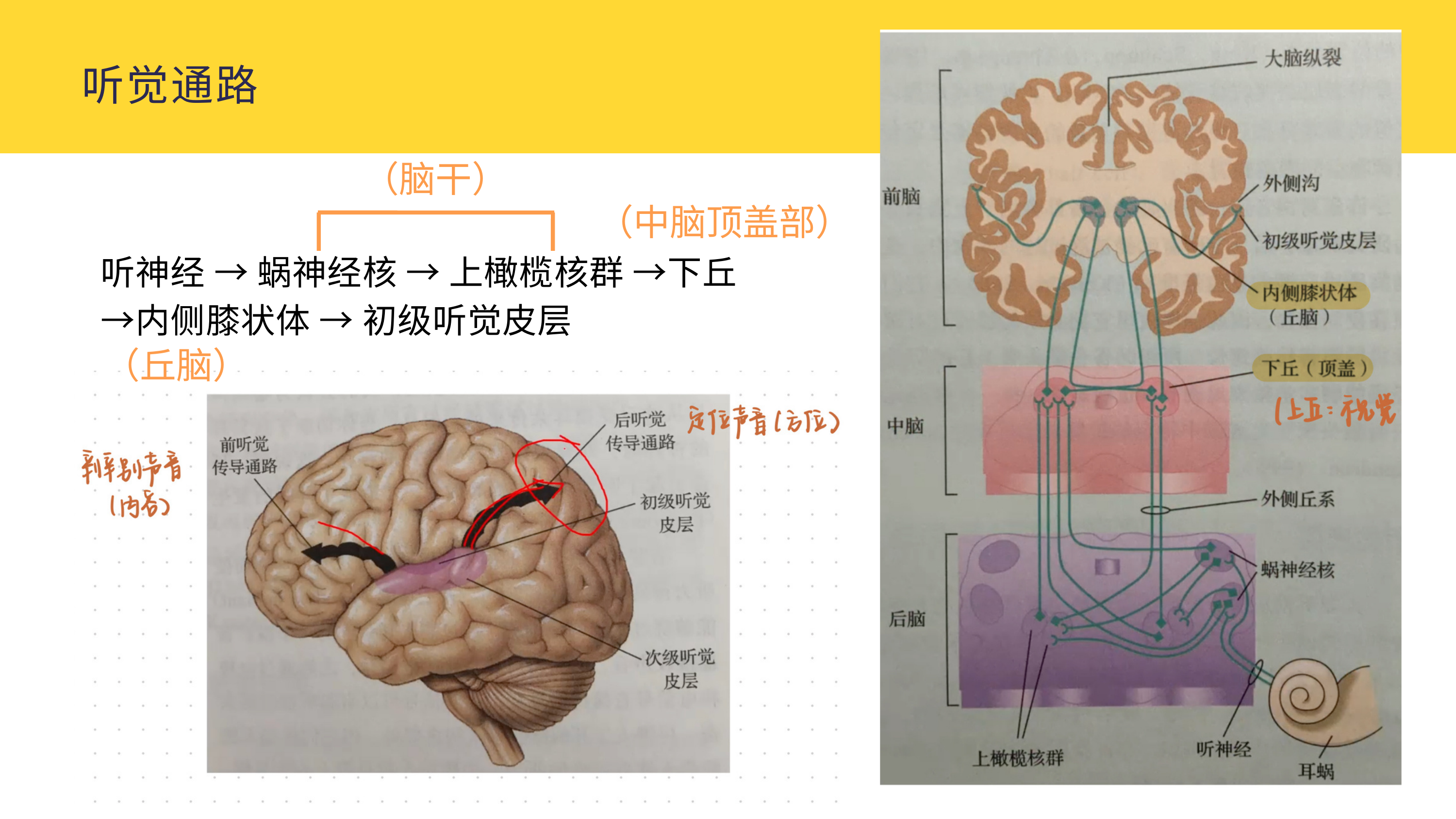

听觉通路

（脑干）
（中脑顶盖部）

听神经 → 蜗神经核 → 上橄榄核群 →下丘→内侧膝状体 → 初级听觉皮层
（丘脑）